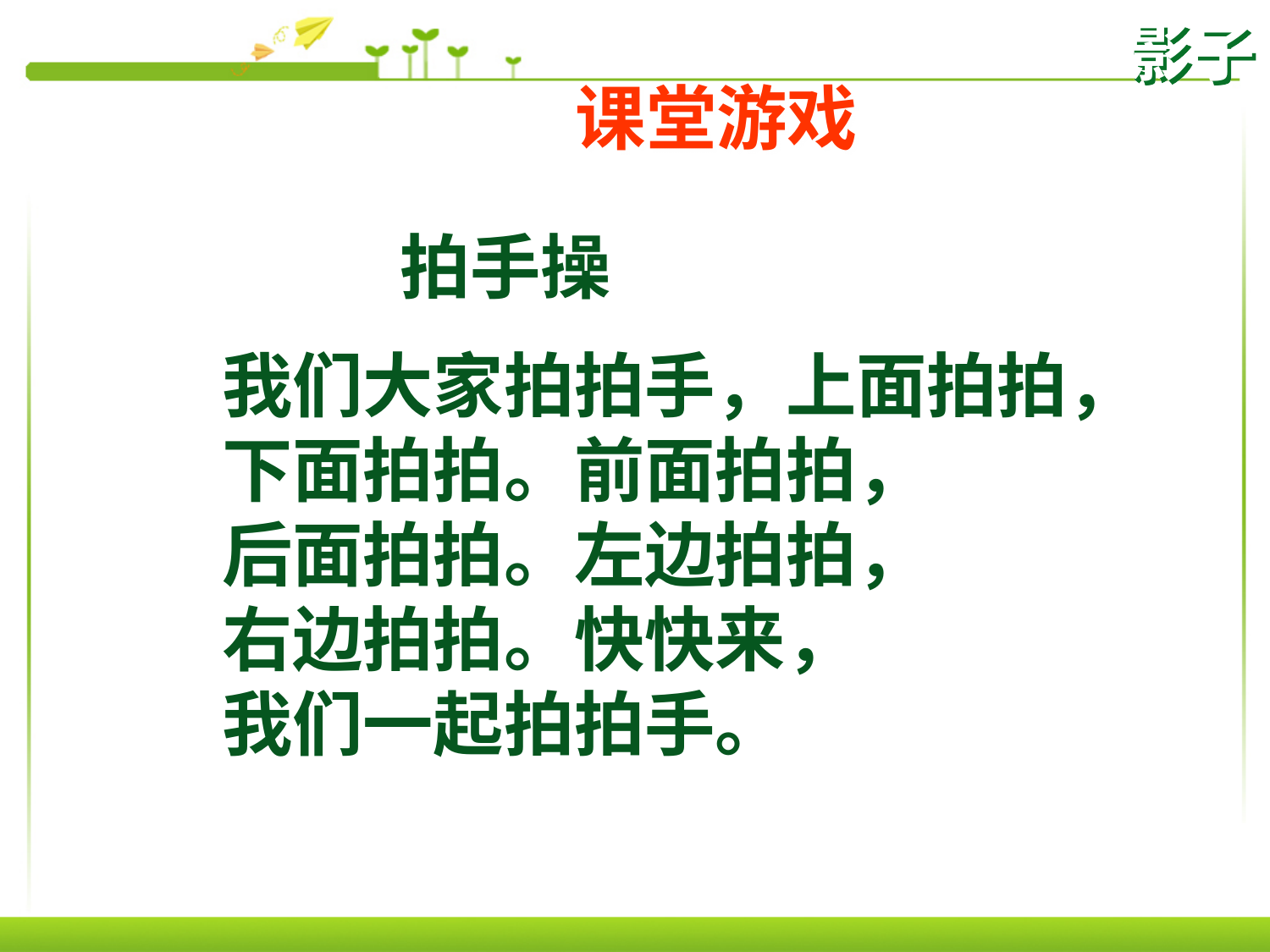

影子
课堂游戏
          拍手操
我们大家拍拍手，上面拍拍，
下面拍拍。前面拍拍，
后面拍拍。左边拍拍，
右边拍拍。快快来，
我们一起拍拍手。